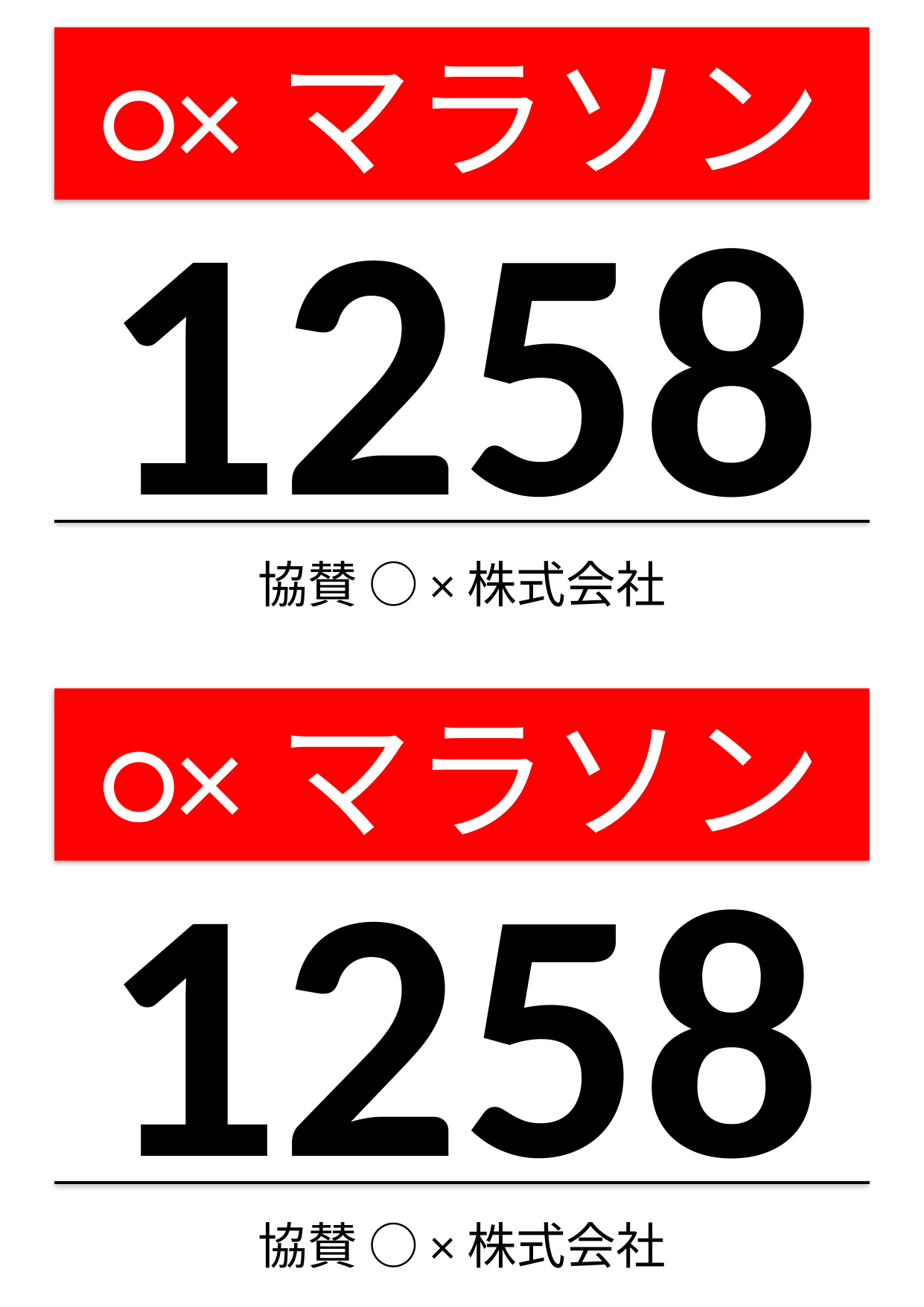

○×マラソン
1258
協賛 ○×株式会社
○×マラソン
1258
協賛 ○×株式会社